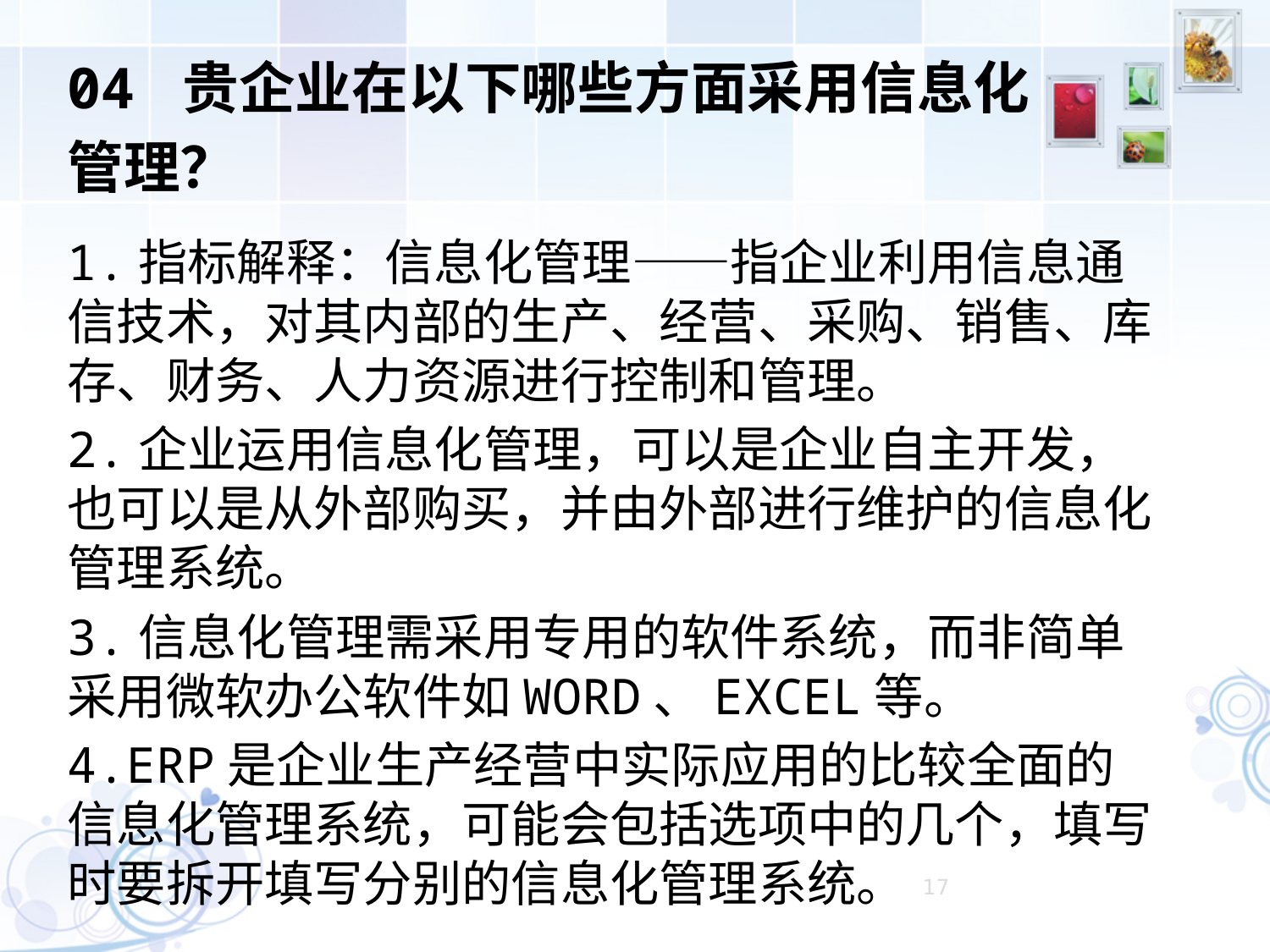

04 贵企业在以下哪些方面采用信息化
管理？

1.指标解释：信息化管理——指企业利用信息通信技术，对其内部的生产、经营、采购、销售、库存、财务、人力资源进行控制和管理。
2.企业运用信息化管理，可以是企业自主开发，也可以是从外部购买，并由外部进行维护的信息化管理系统。
3.信息化管理需采用专用的软件系统，而非简单采用微软办公软件如WORD、EXCEL等。
4.ERP是企业生产经营中实际应用的比较全面的信息化管理系统，可能会包括选项中的几个，填写时要拆开填写分别的信息化管理系统。

17